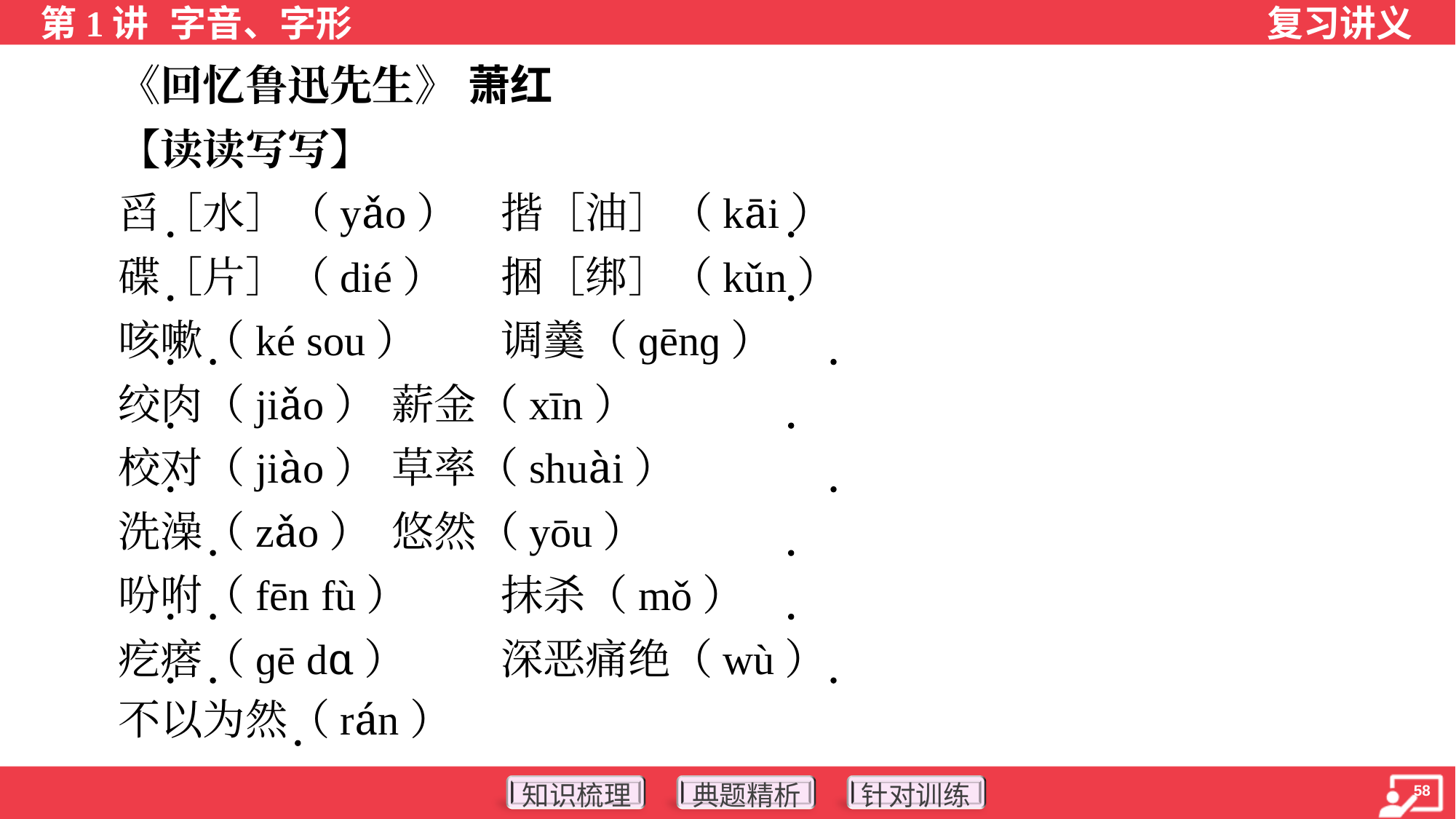

《回忆鲁迅先生》 萧红
    【读读写写】
    舀［水］（yǎo）	揩［油］（kāi）
    碟［片］（dié）	捆［绑］（kǔn）
    咳嗽（ké sou）	调羹（ɡēnɡ）
    绞肉（jiǎo）	薪金（xīn）
    校对（jiào）	草率（shuài）
    洗澡（zǎo）	悠然（yōu）
    吩咐（fēn fù）	抹杀（mǒ）
    疙瘩（ɡē dɑ）	深恶痛绝（wù）
    不以为然（rán）